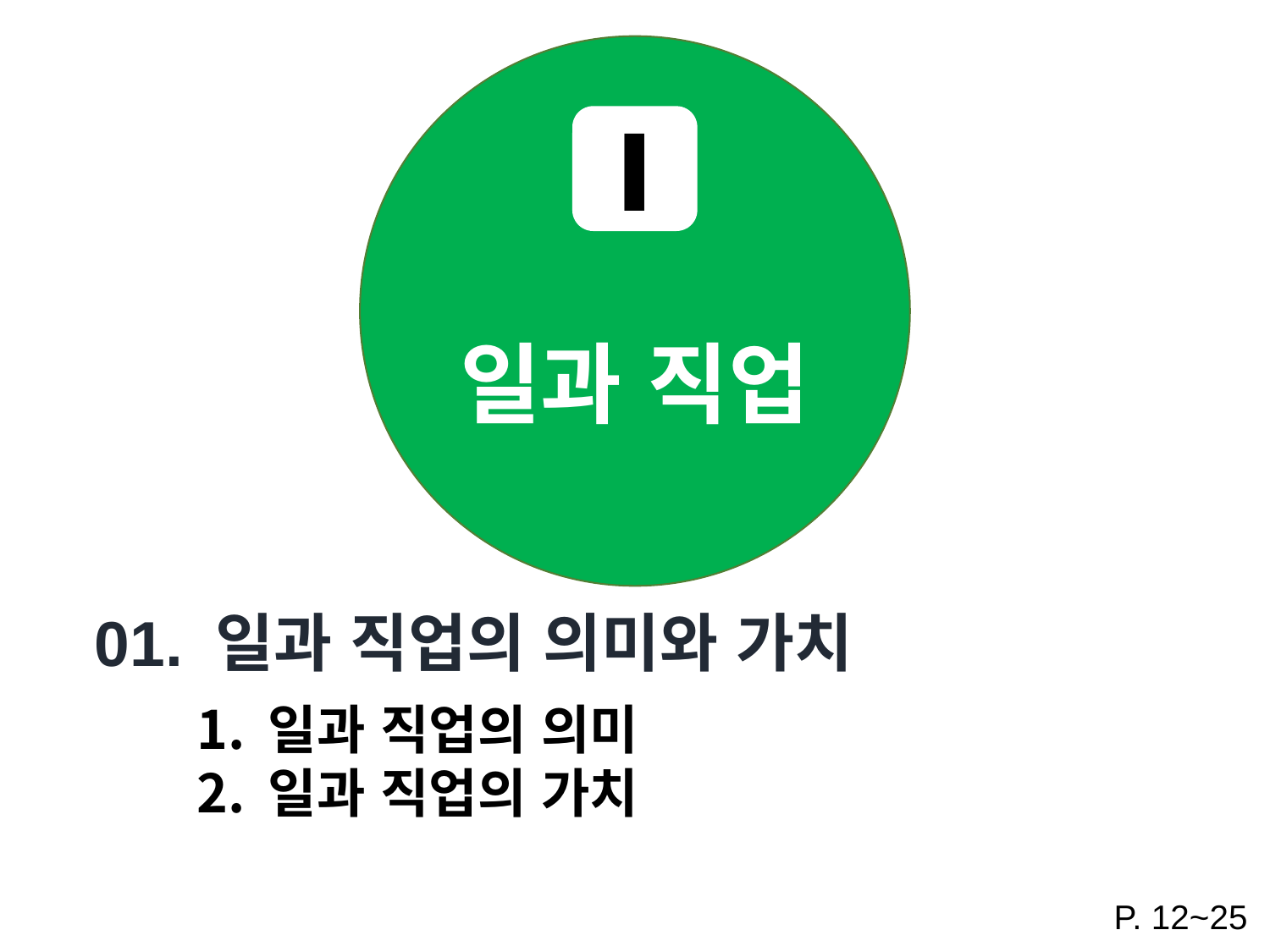

Ⅰ
일과 직업
01. 일과 직업의 의미와 가치
일과 직업의 의미
일과 직업의 가치
P. 12~25